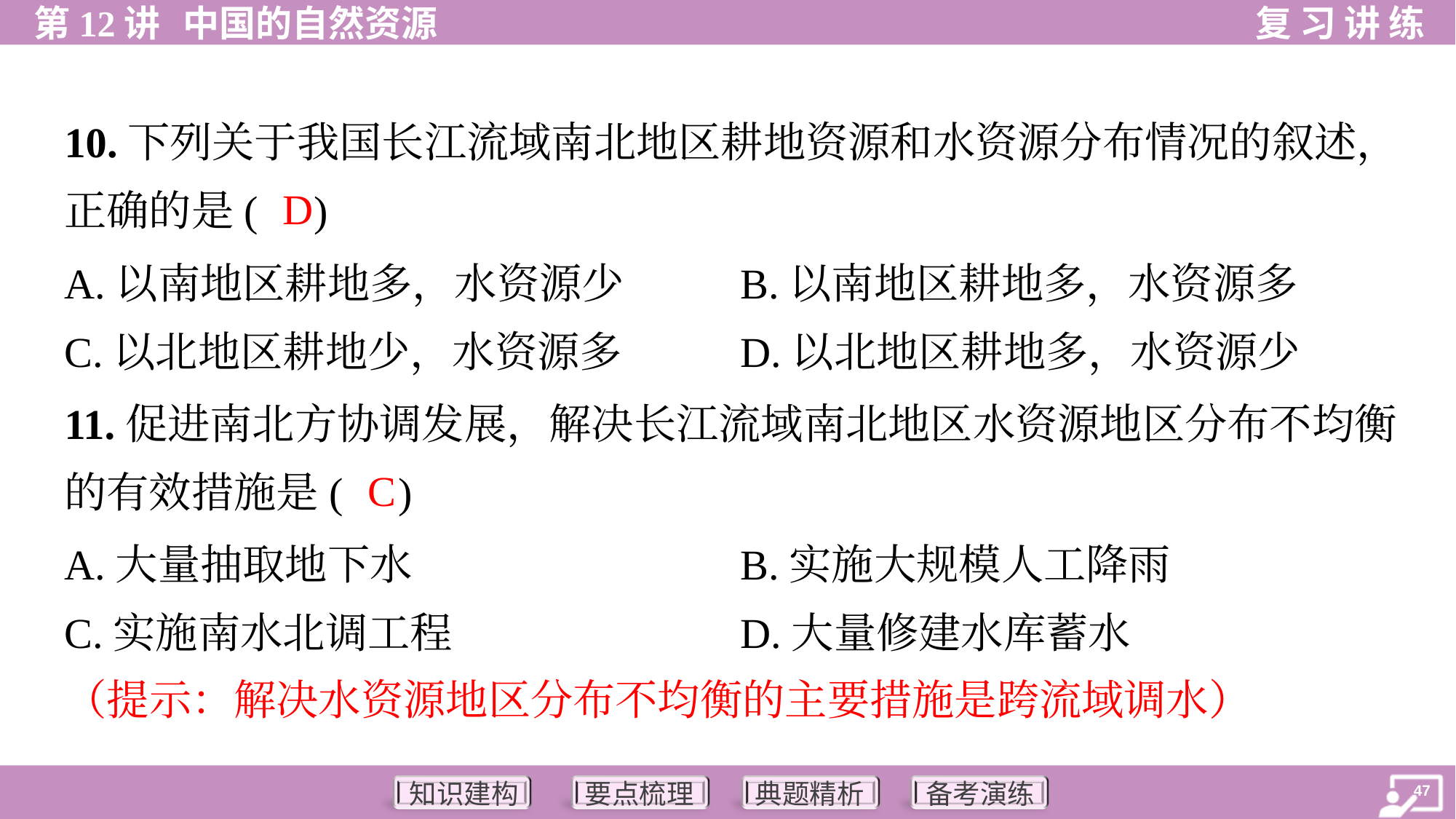

10.下列关于我国长江流域南北地区耕地资源和水资源分布情况的叙述，
正确的是(     )
D
A.以南地区耕地多，水资源少	B.以南地区耕地多，水资源多
C.以北地区耕地少，水资源多	D.以北地区耕地多，水资源少
11.促进南北方协调发展，解决长江流域南北地区水资源地区分布不均衡
的有效措施是(     )
C
A.大量抽取地下水	B.实施大规模人工降雨
C.实施南水北调工程	D.大量修建水库蓄水
（提示：解决水资源地区分布不均衡的主要措施是跨流域调水）